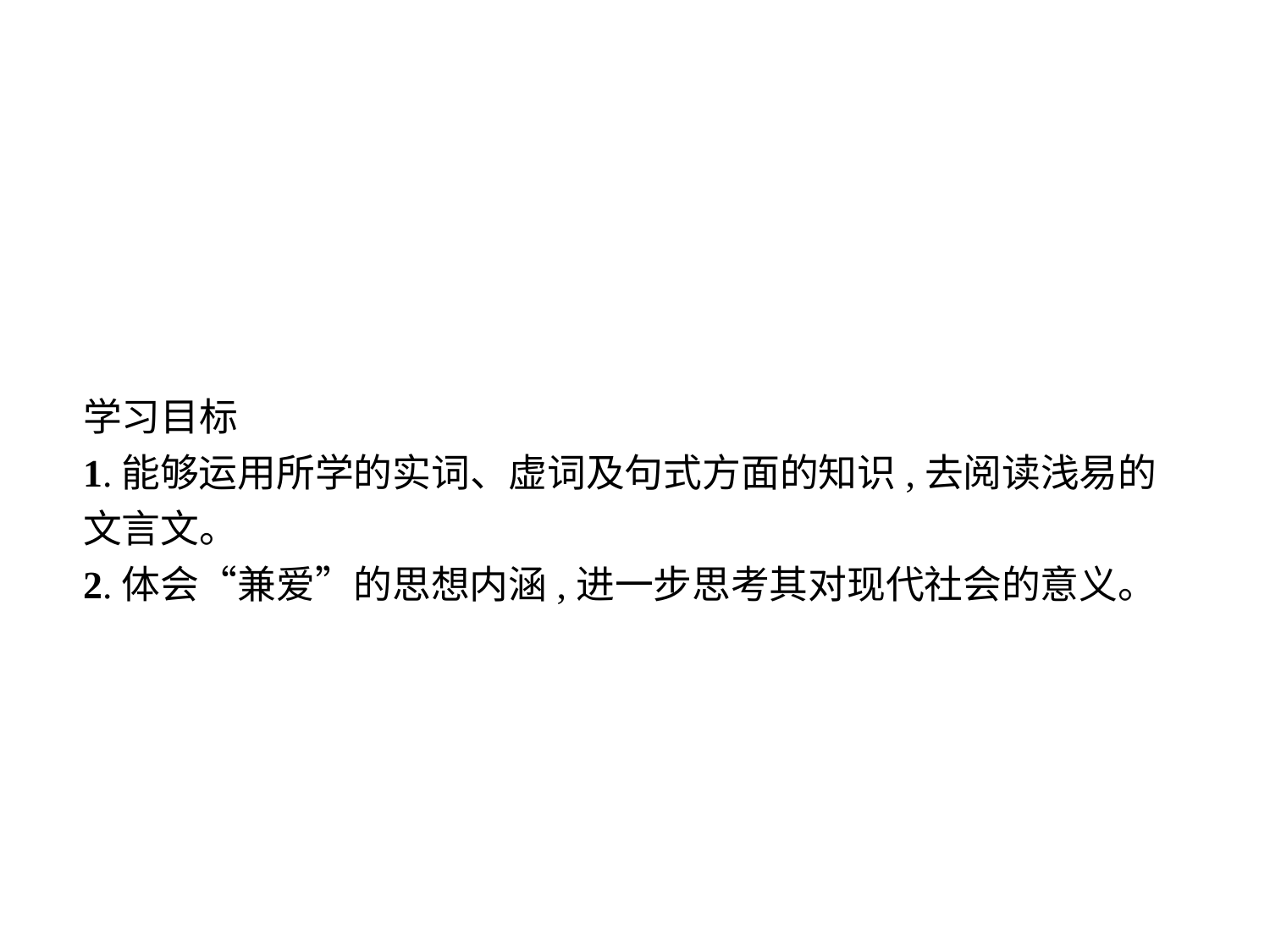

学习目标
1.能够运用所学的实词、虚词及句式方面的知识,去阅读浅易的文言文。
2.体会“兼爱”的思想内涵,进一步思考其对现代社会的意义。